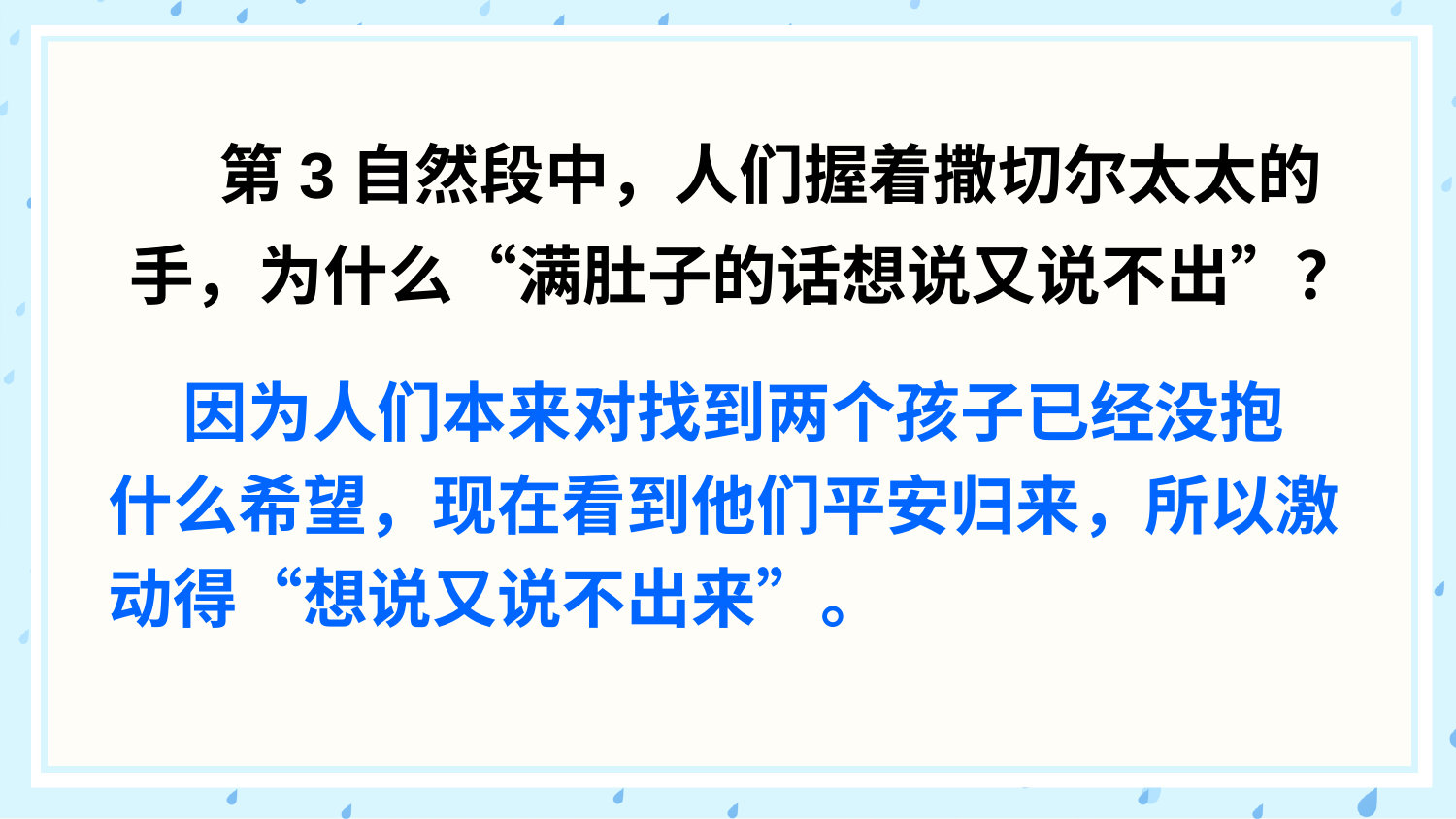

第3自然段中，人们握着撒切尔太太的手，为什么“满肚子的话想说又说不出”？
    因为人们本来对找到两个孩子已经没抱什么希望，现在看到他们平安归来，所以激动得“想说又说不出来”。